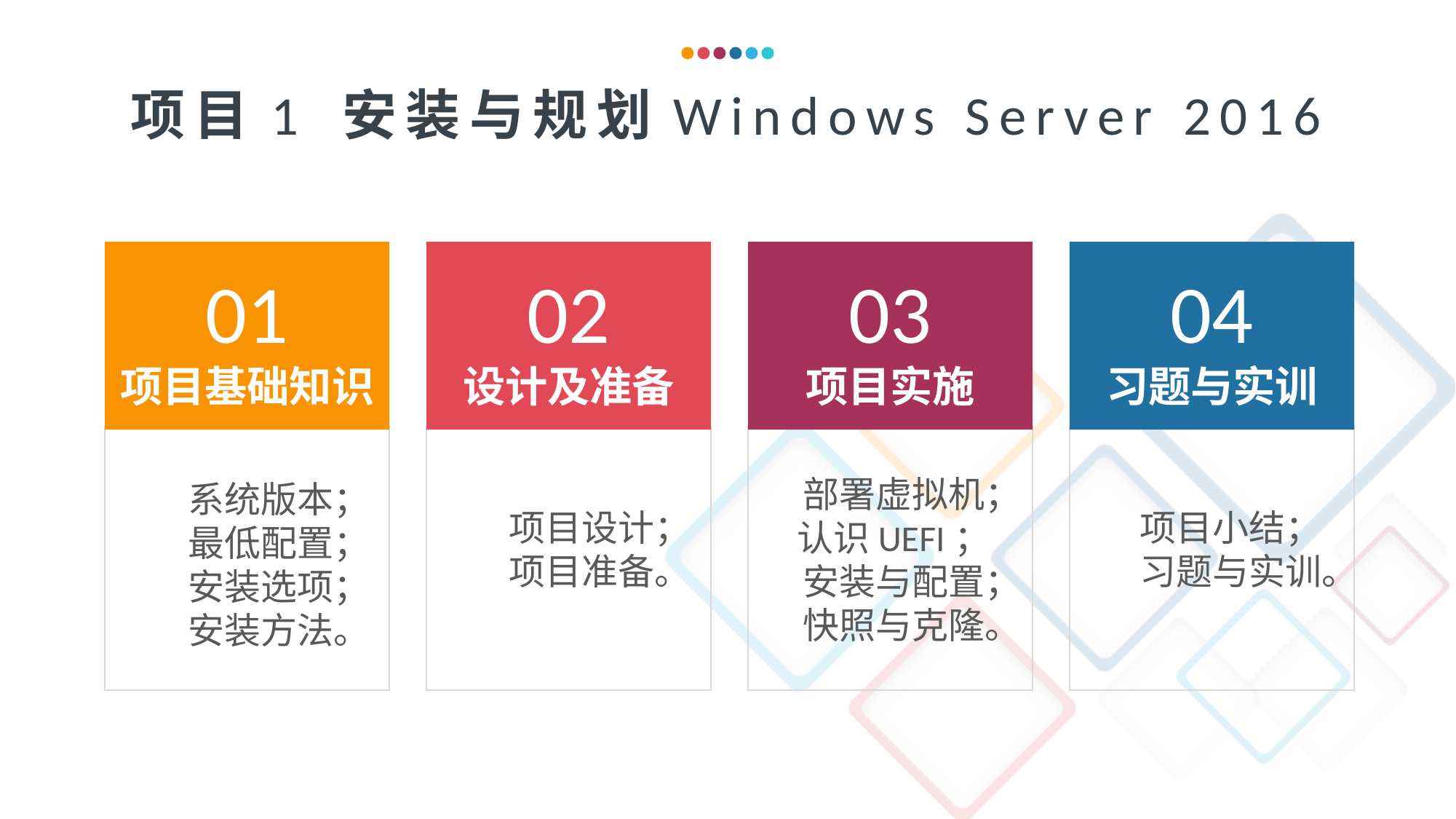

项目1 安装与规划Windows Server 2016
01
项目基础知识
02
设计及准备
03
项目实施
04
习题与实训

部署虚拟机；
认识UEFI；
安装与配置；
快照与克隆。
系统版本；
最低配置；
安装选项；
安装方法。
项目设计；
项目准备。
项目小结；
习题与实训。